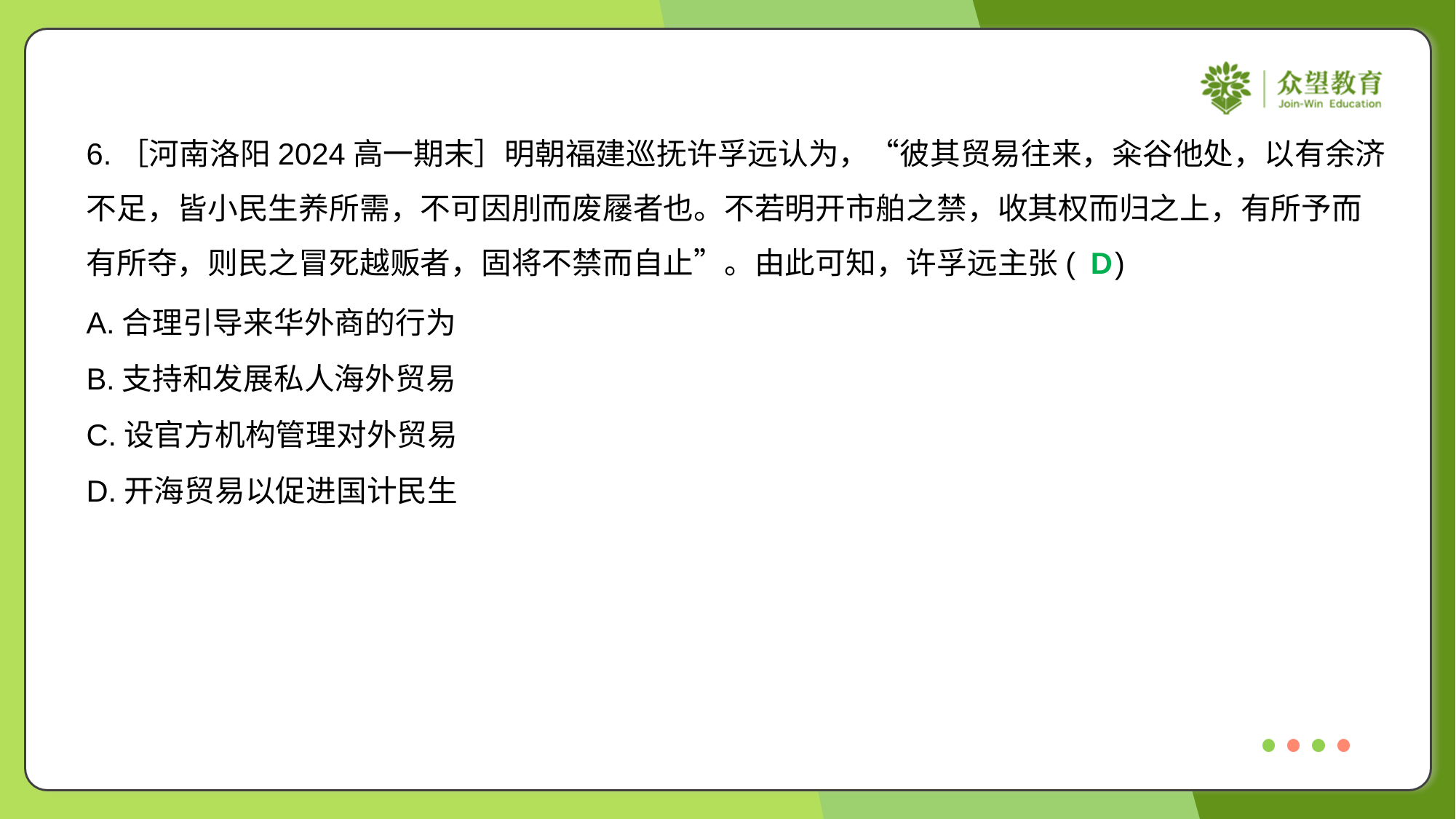

6.［河南洛阳2024高一期末］明朝福建巡抚许孚远认为，“彼其贸易往来，籴谷他处，以有余济
不足，皆小民生养所需，不可因刖而废屦者也。不若明开市舶之禁，收其权而归之上，有所予而
有所夺，则民之冒死越贩者，固将不禁而自止”。由此可知，许孚远主张(     )
D
A.合理引导来华外商的行为
B.支持和发展私人海外贸易
C.设官方机构管理对外贸易
D.开海贸易以促进国计民生